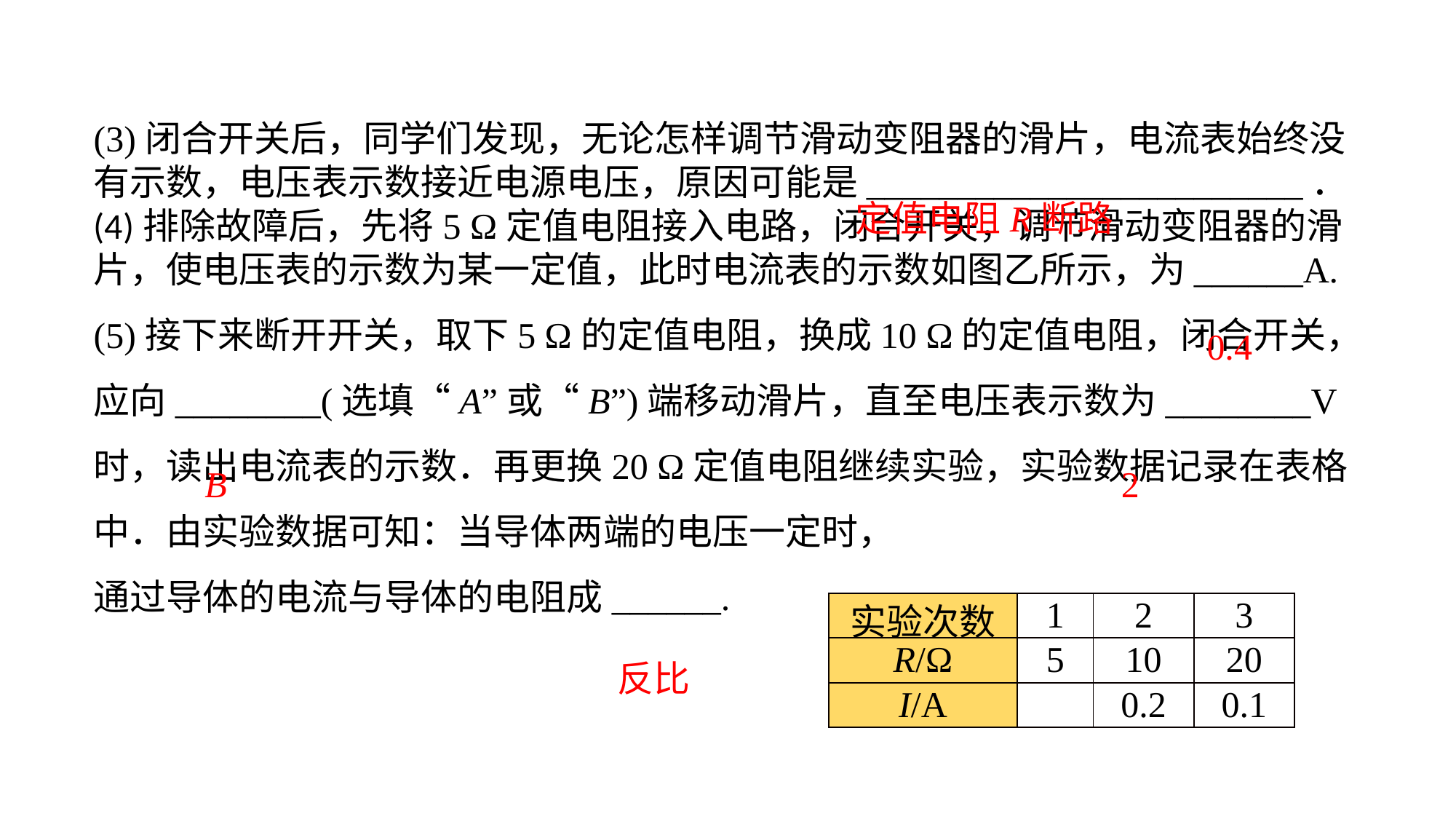

(3)闭合开关后，同学们发现，无论怎样调节滑动变阻器的滑片，电流表始终没有示数，电压表示数接近电源电压，原因可能是________________________．(4)排除故障后，先将5 Ω定值电阻接入电路，闭合开关，调节滑动变阻器的滑片，使电压表的示数为某一定值，此时电流表的示数如图乙所示，为______A.(5)接下来断开开关，取下5 Ω的定值电阻，换成10 Ω的定值电阻，闭合开关，应向________(选填“A”或“B”)端移动滑片，直至电压表示数为________V时，读出电流表的示数．再更换20 Ω定值电阻继续实验，实验数据记录在表格中．由实验数据可知：当导体两端的电压一定时，
通过导体的电流与导体的电阻成______.
定值电阻R断路
0.4
B
2
| 实验次数 | 1 | 2 | 3 |
| --- | --- | --- | --- |
| R/Ω | 5 | 10 | 20 |
| I/A |  | 0.2 | 0.1 |
反比